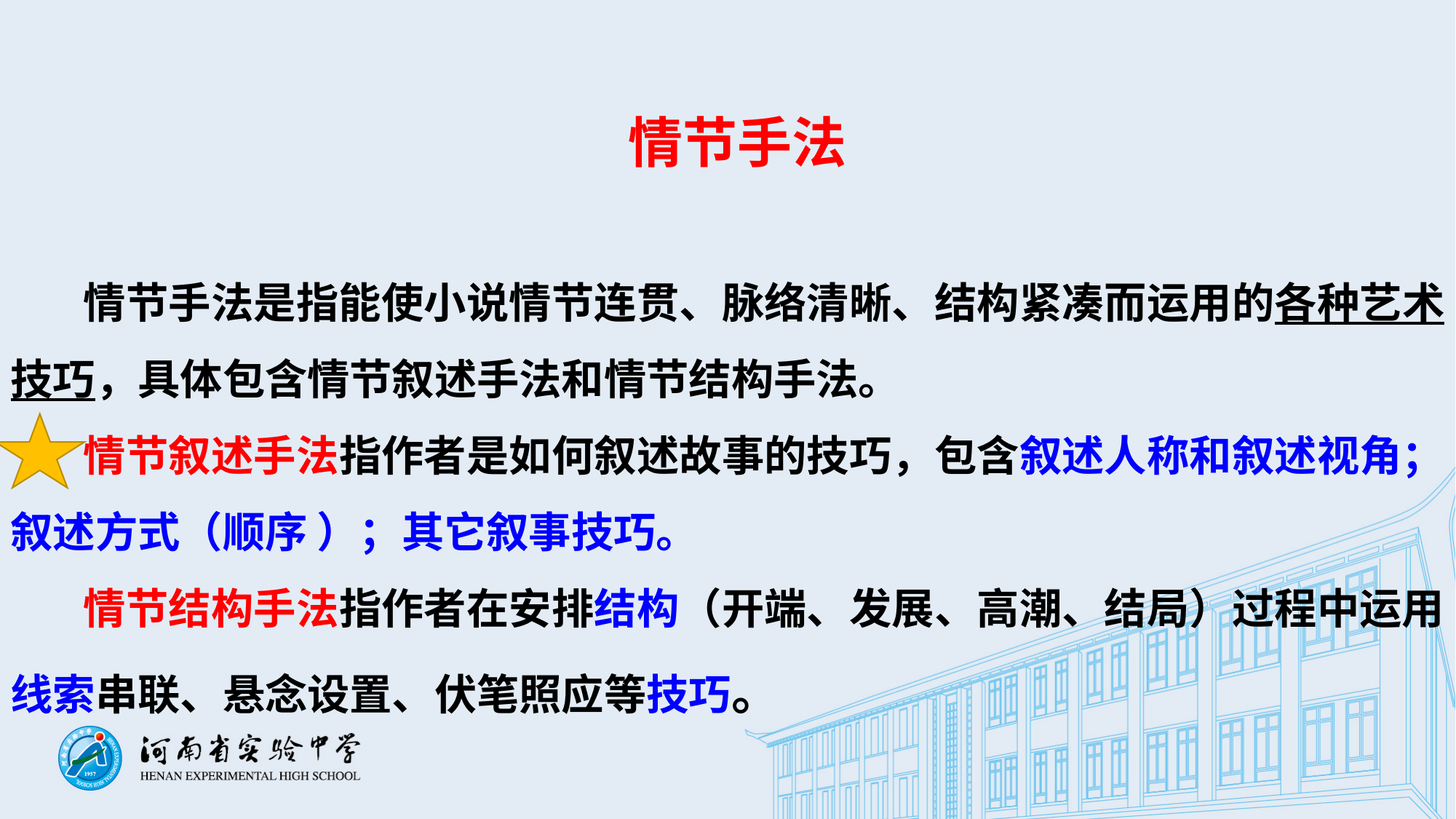

情节手法
情节手法是指能使小说情节连贯、脉络清晰、结构紧凑而运用的各种艺术技巧，具体包含情节叙述手法和情节结构手法。
情节叙述手法指作者是如何叙述故事的技巧，包含叙述人称和叙述视角；叙述方式（顺序 ）；其它叙事技巧。
情节结构手法指作者在安排结构（开端、发展、高潮、结局）过程中运用线索串联、悬念设置、伏笔照应等技巧。